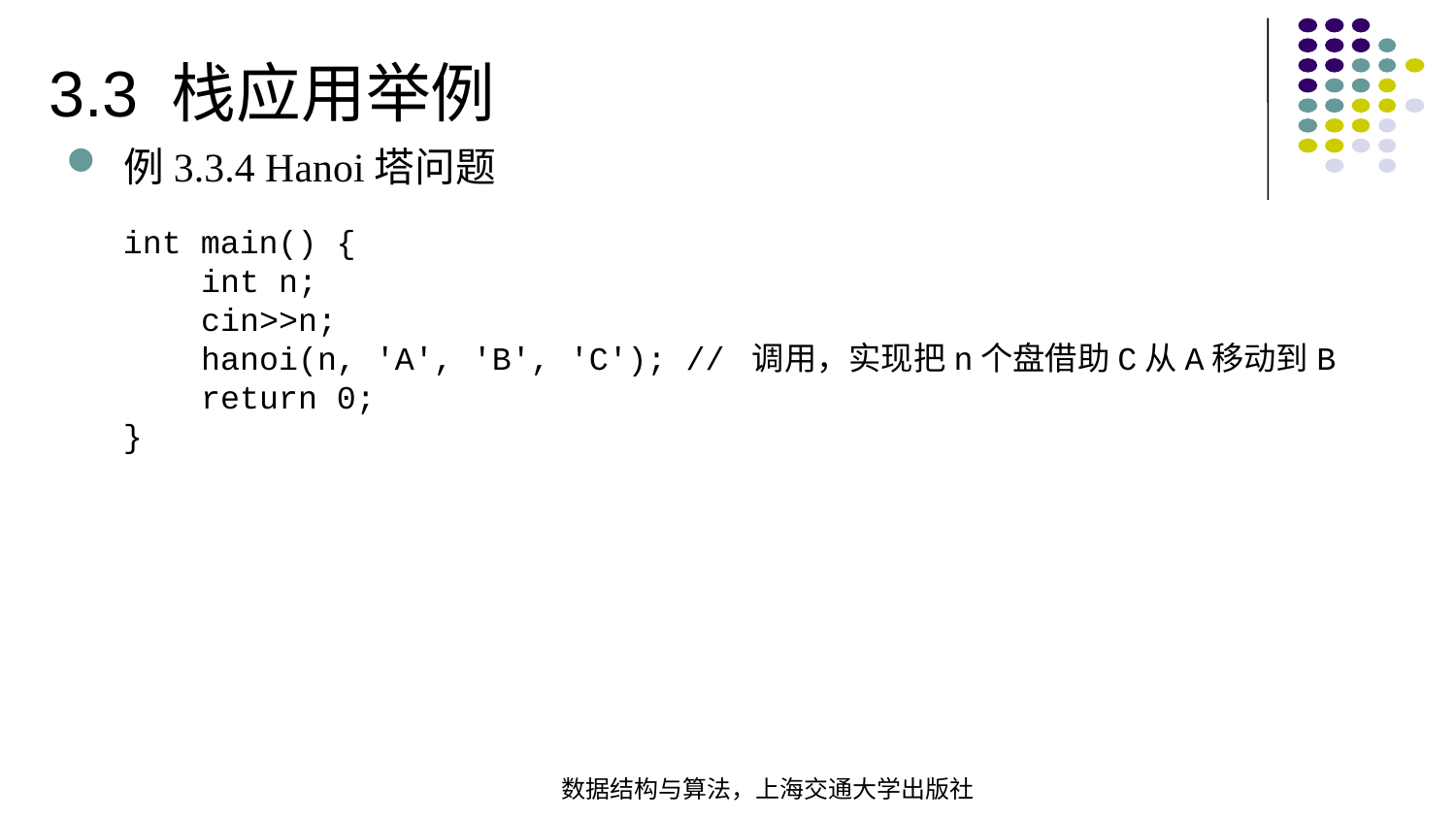

3.3 栈应用举例
例3.3.4 Hanoi塔问题
int main() {    int n;    cin>>n;    hanoi(n, 'A', 'B', 'C'); // 调用，实现把n个盘借助C从A移动到B    return 0;}